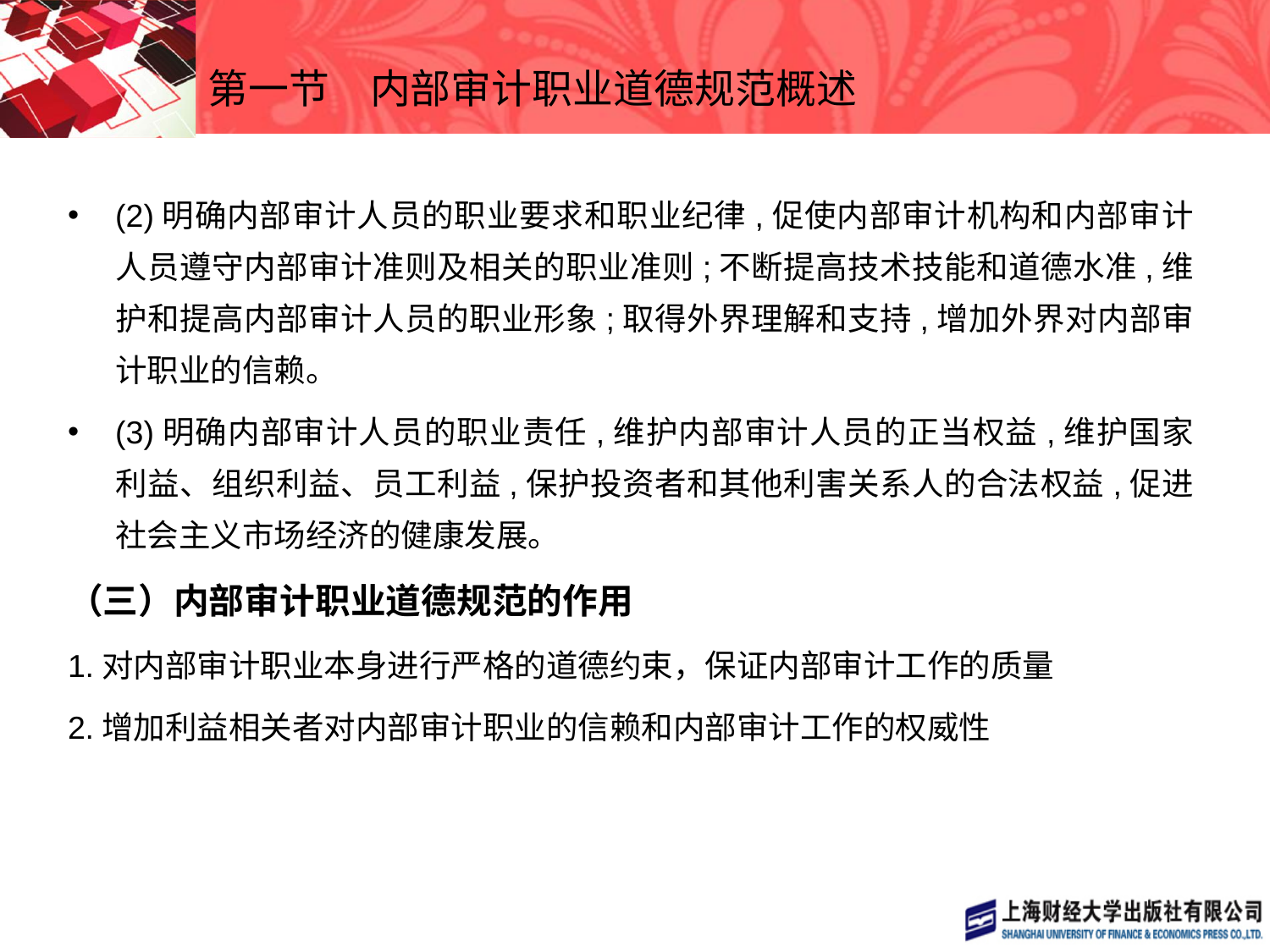

# 第一节　内部审计职业道德规范概述
(2)明确内部审计人员的职业要求和职业纪律,促使内部审计机构和内部审计人员遵守内部审计准则及相关的职业准则;不断提高技术技能和道德水准,维护和提高内部审计人员的职业形象;取得外界理解和支持,增加外界对内部审计职业的信赖。
(3)明确内部审计人员的职业责任,维护内部审计人员的正当权益,维护国家利益、组织利益、员工利益,保护投资者和其他利害关系人的合法权益,促进社会主义市场经济的健康发展。
（三）内部审计职业道德规范的作用
1.对内部审计职业本身进行严格的道德约束，保证内部审计工作的质量
2.增加利益相关者对内部审计职业的信赖和内部审计工作的权威性